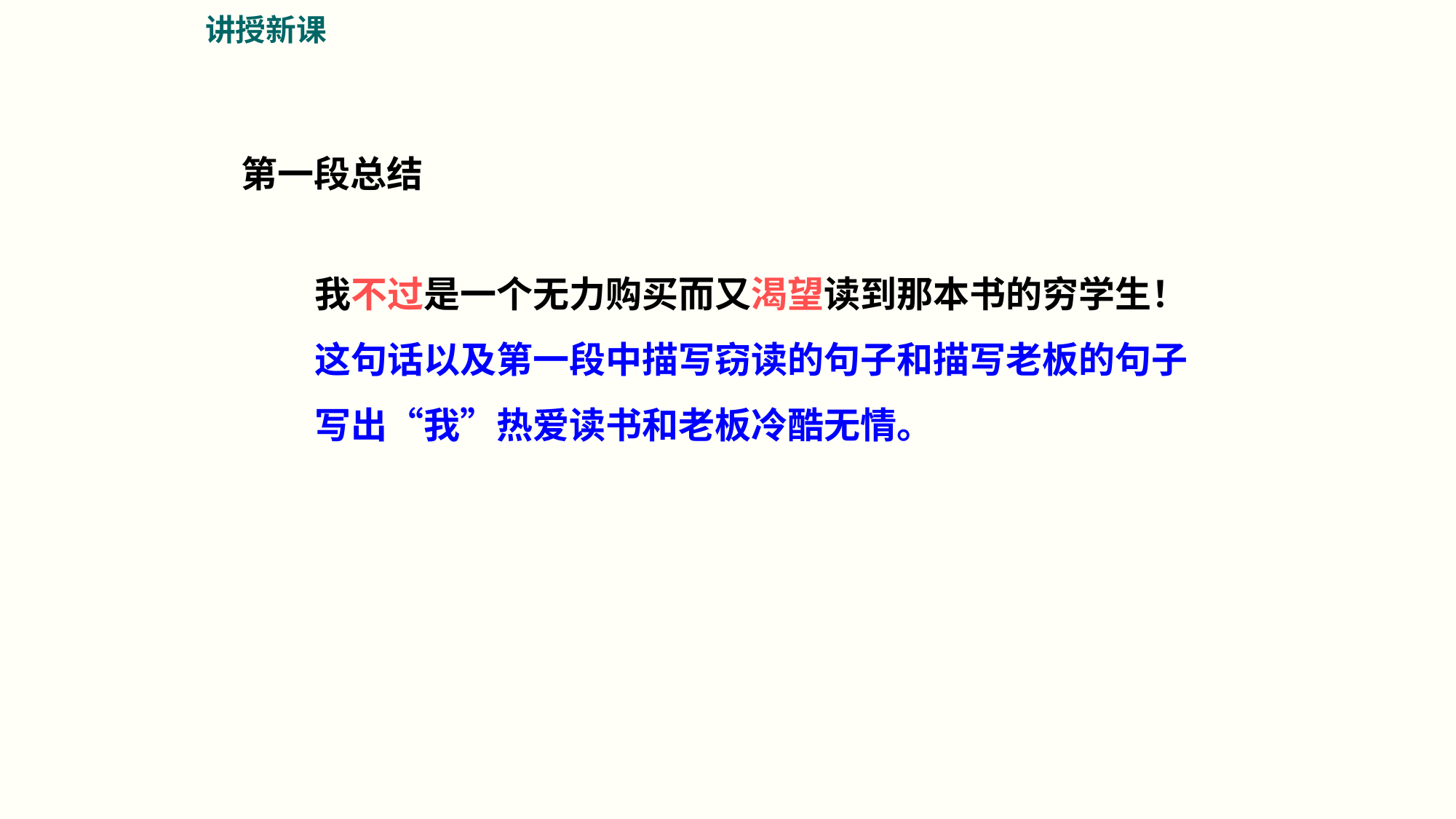

讲授新课
第一段总结
我不过是一个无力购买而又渴望读到那本书的穷学生！
这句话以及第一段中描写窃读的句子和描写老板的句子写出“我”热爱读书和老板冷酷无情。